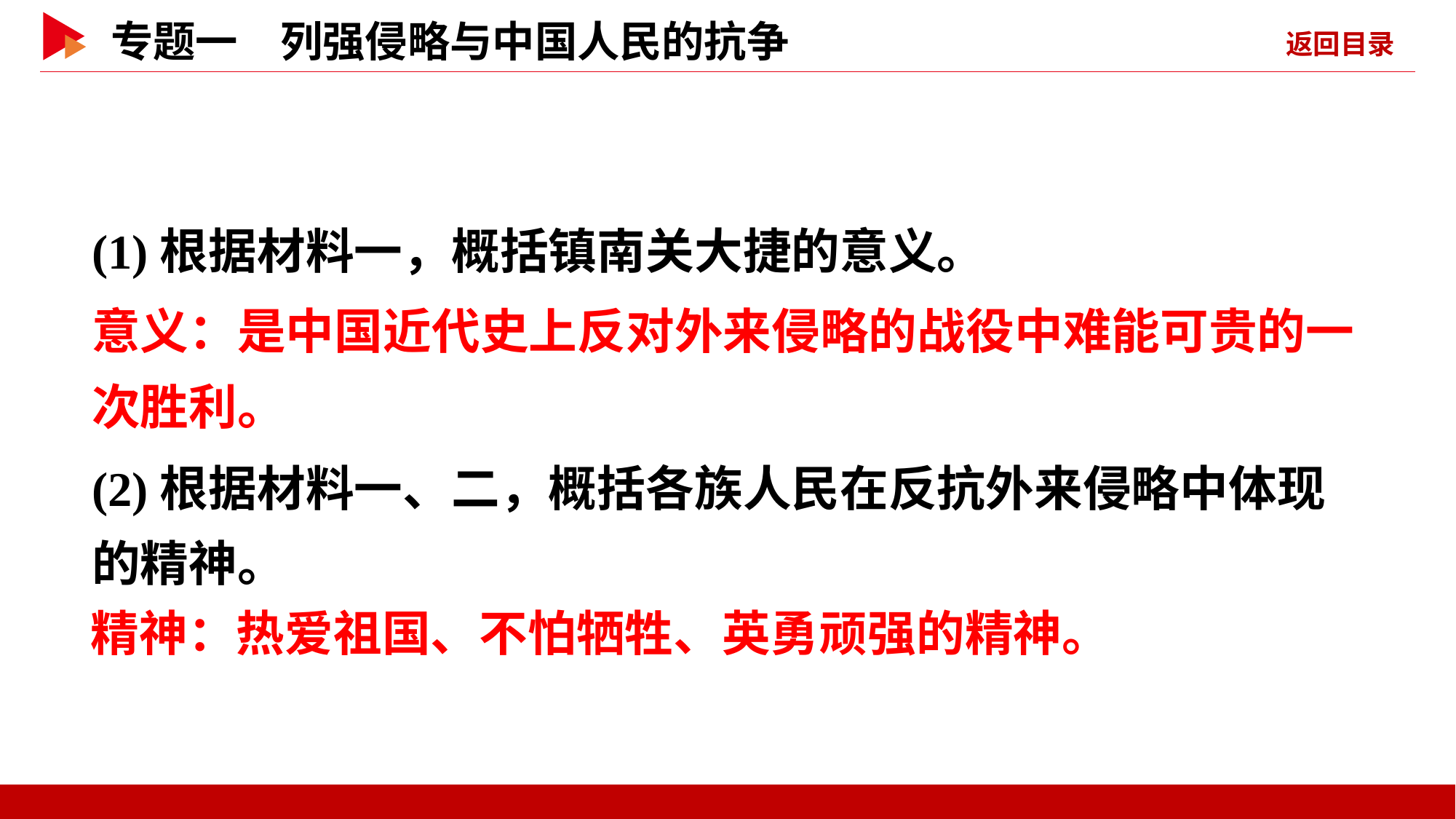

(1)根据材料一，概括镇南关大捷的意义。
意义：是中国近代史上反对外来侵略的战役中难能可贵的一次胜利。
(2)根据材料一、二，概括各族人民在反抗外来侵略中体现的精神。

精神：热爱祖国、不怕牺牲、英勇顽强的精神。